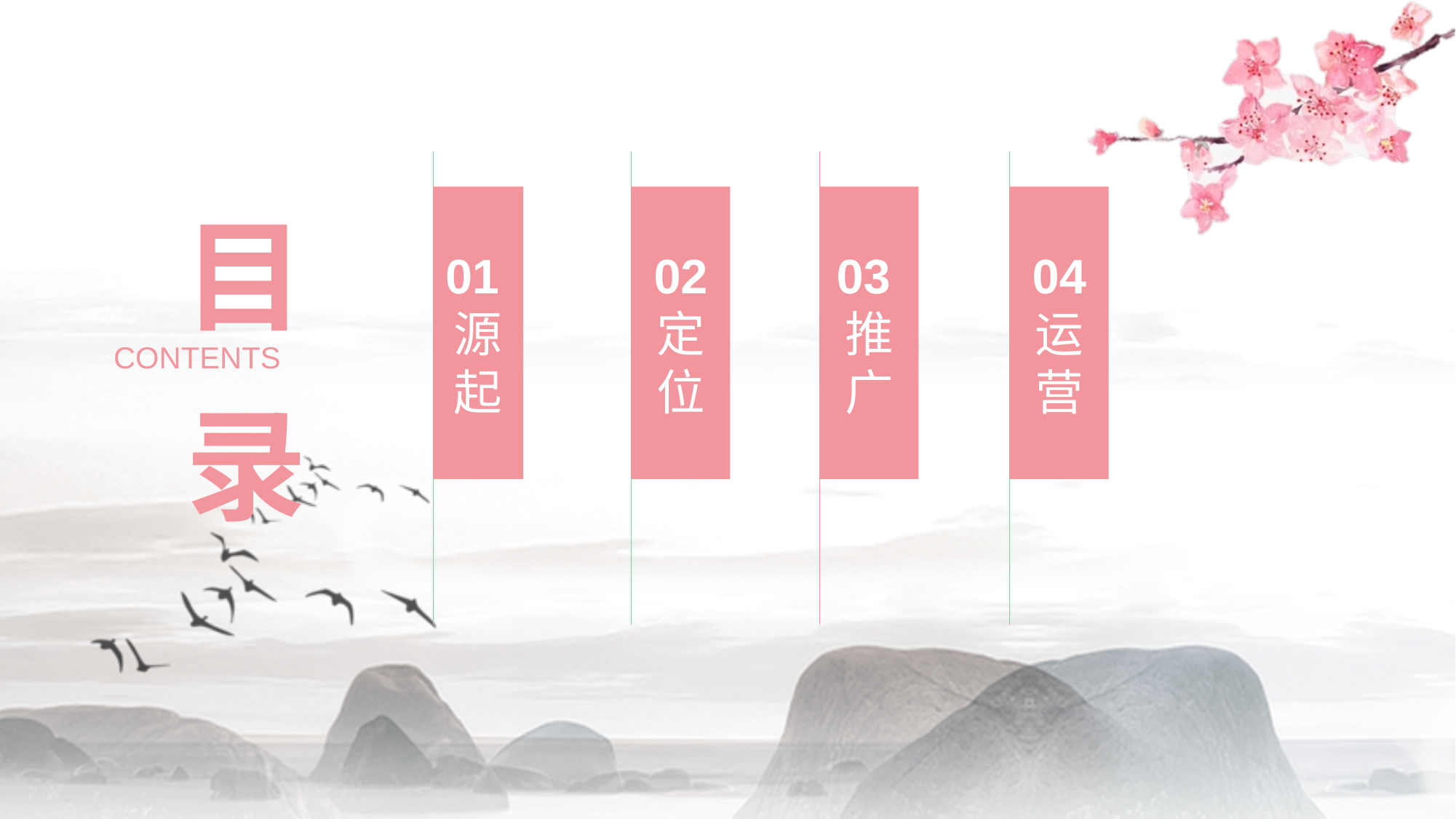

目 录
01源起
02
定位
03推广
04
运营
CONTENTS